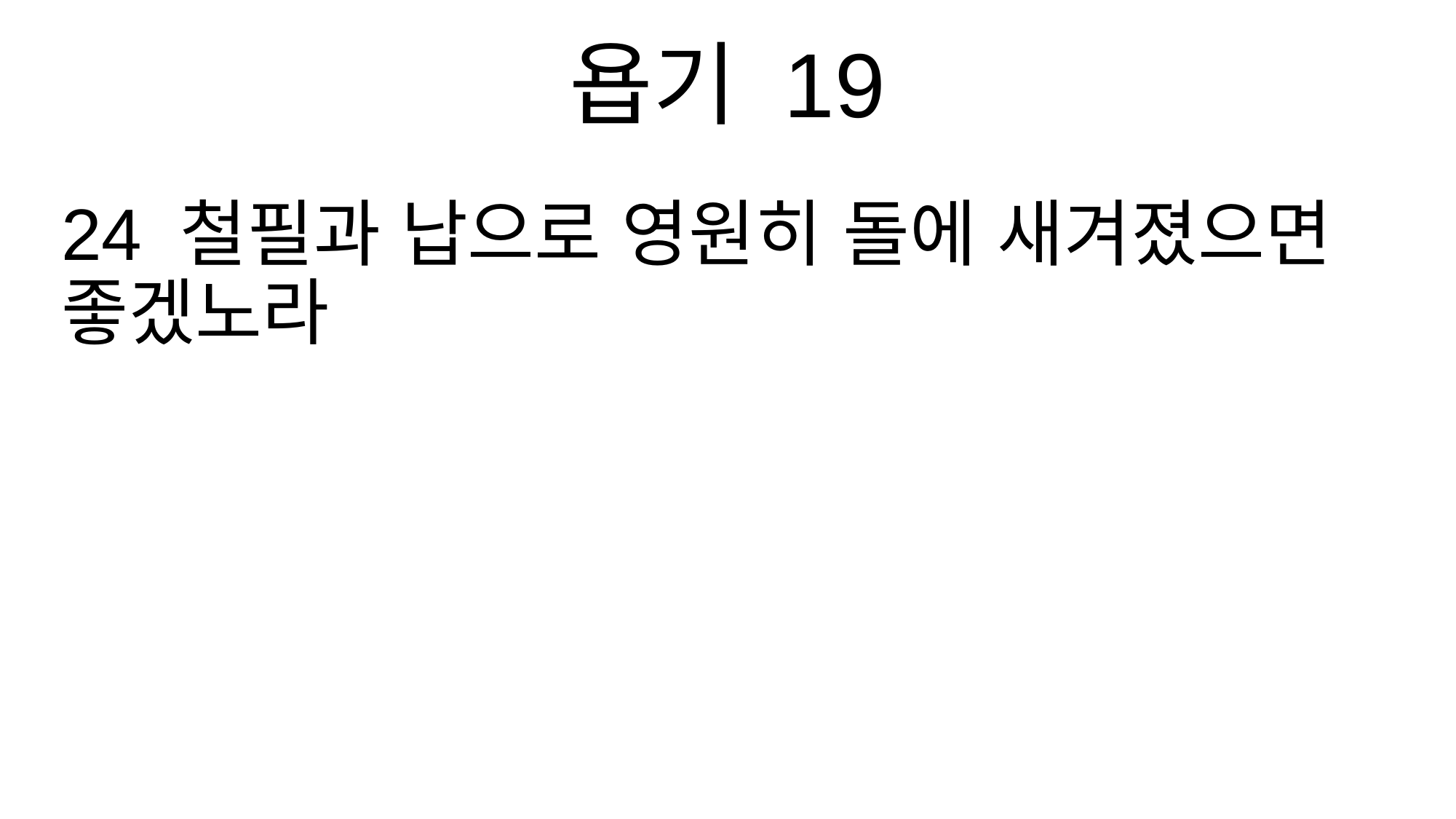

욥기 19
24 철필과 납으로 영원히 돌에 새겨졌으면 좋겠노라